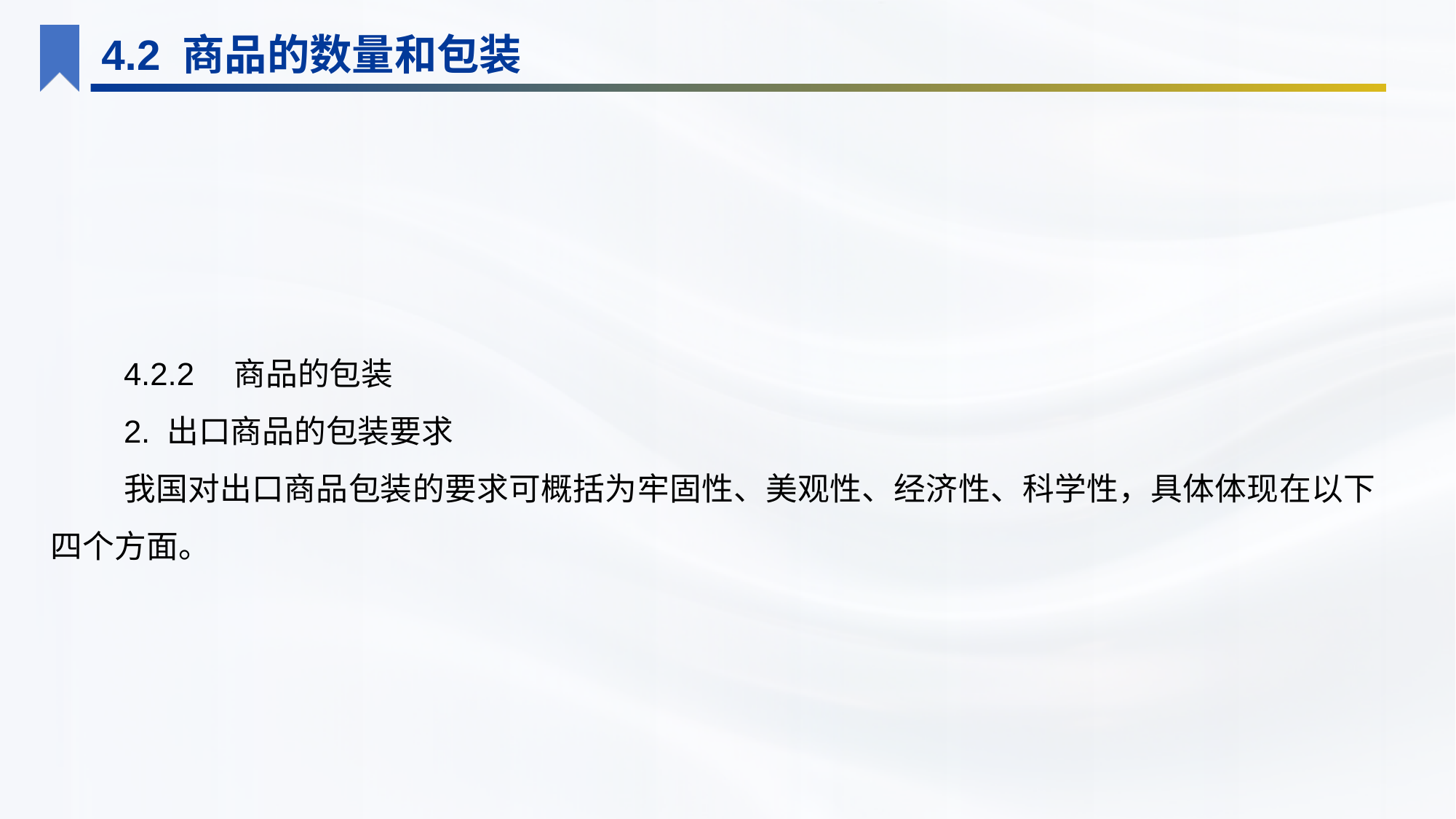

4.2 商品的数量和包装
4.2.2　商品的包装
2. 出口商品的包装要求
我国对出口商品包装的要求可概括为牢固性、美观性、经济性、科学性，具体体现在以下四个方面。